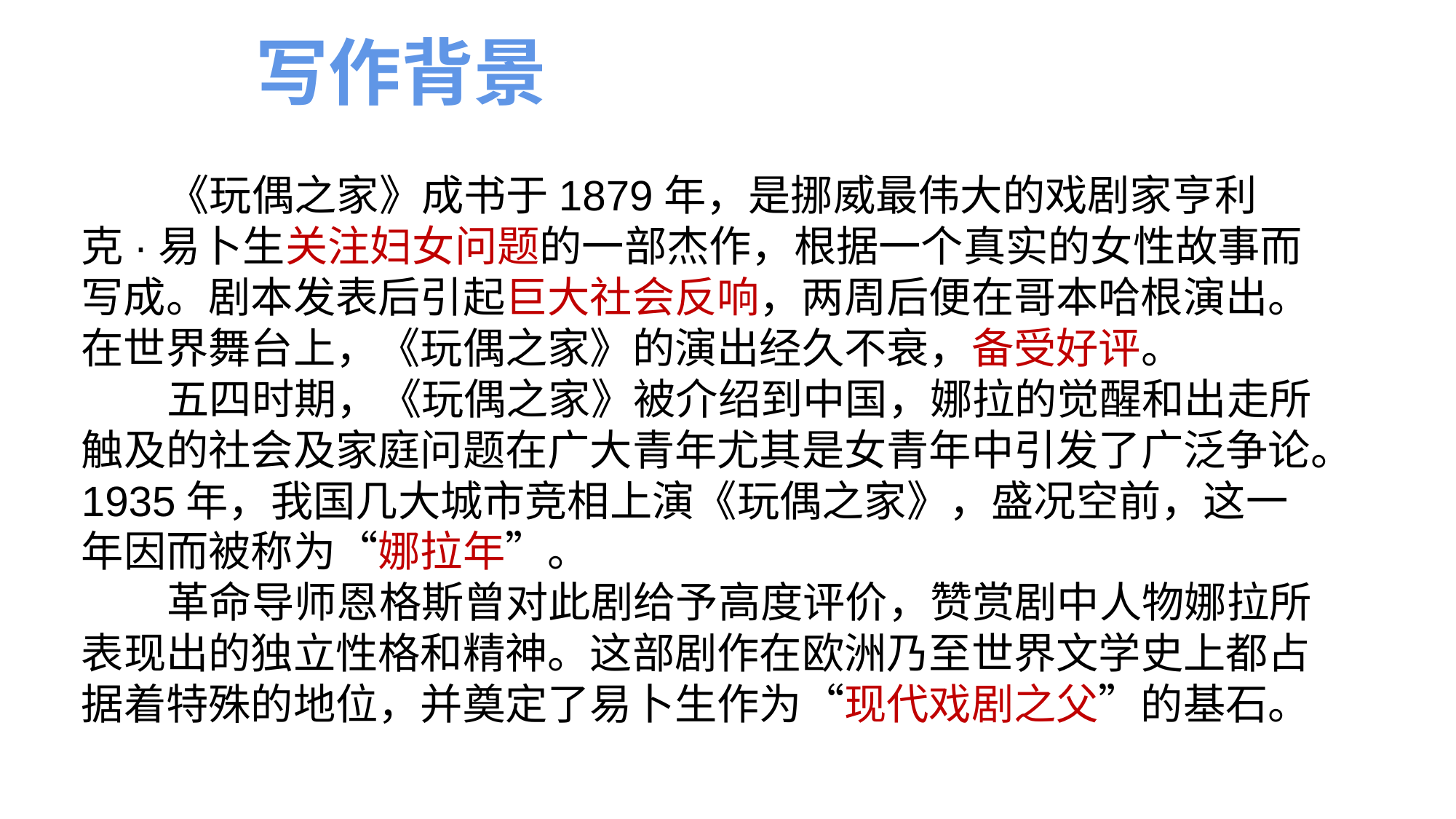

写作背景
        《玩偶之家》成书于1879年，是挪威最伟大的戏剧家亨利克·易卜生关注妇女问题的一部杰作，根据一个真实的女性故事而写成。剧本发表后引起巨大社会反响，两周后便在哥本哈根演出。在世界舞台上，《玩偶之家》的演出经久不衰，备受好评。
        五四时期，《玩偶之家》被介绍到中国，娜拉的觉醒和出走所触及的社会及家庭问题在广大青年尤其是女青年中引发了广泛争论。1935年，我国几大城市竞相上演《玩偶之家》，盛况空前，这一年因而被称为“娜拉年”。
        革命导师恩格斯曾对此剧给予高度评价，赞赏剧中人物娜拉所表现出的独立性格和精神。这部剧作在欧洲乃至世界文学史上都占据着特殊的地位，并奠定了易卜生作为“现代戏剧之父”的基石。